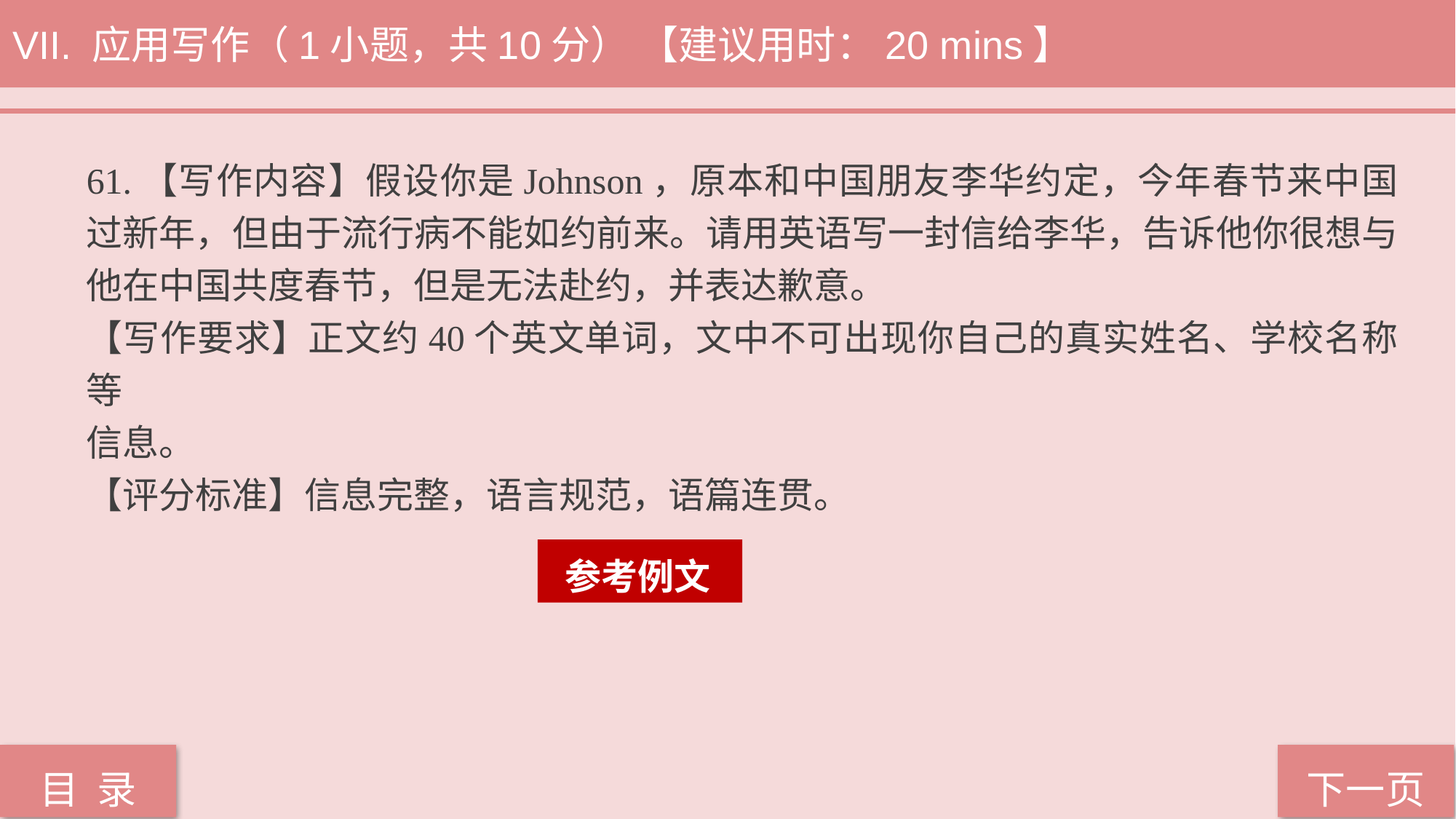

VII. 应用写作（1小题，共10分） 【建议用时：20 mins】
61.【写作内容】假设你是Johnson，原本和中国朋友李华约定，今年春节来中国过新年，但由于流行病不能如约前来。请用英语写一封信给李华，告诉他你很想与他在中国共度春节，但是无法赴约，并表达歉意。
【写作要求】正文约40个英文单词，文中不可出现你自己的真实姓名、学校名称等
信息。
【评分标准】信息完整，语言规范，语篇连贯。

 参考例文